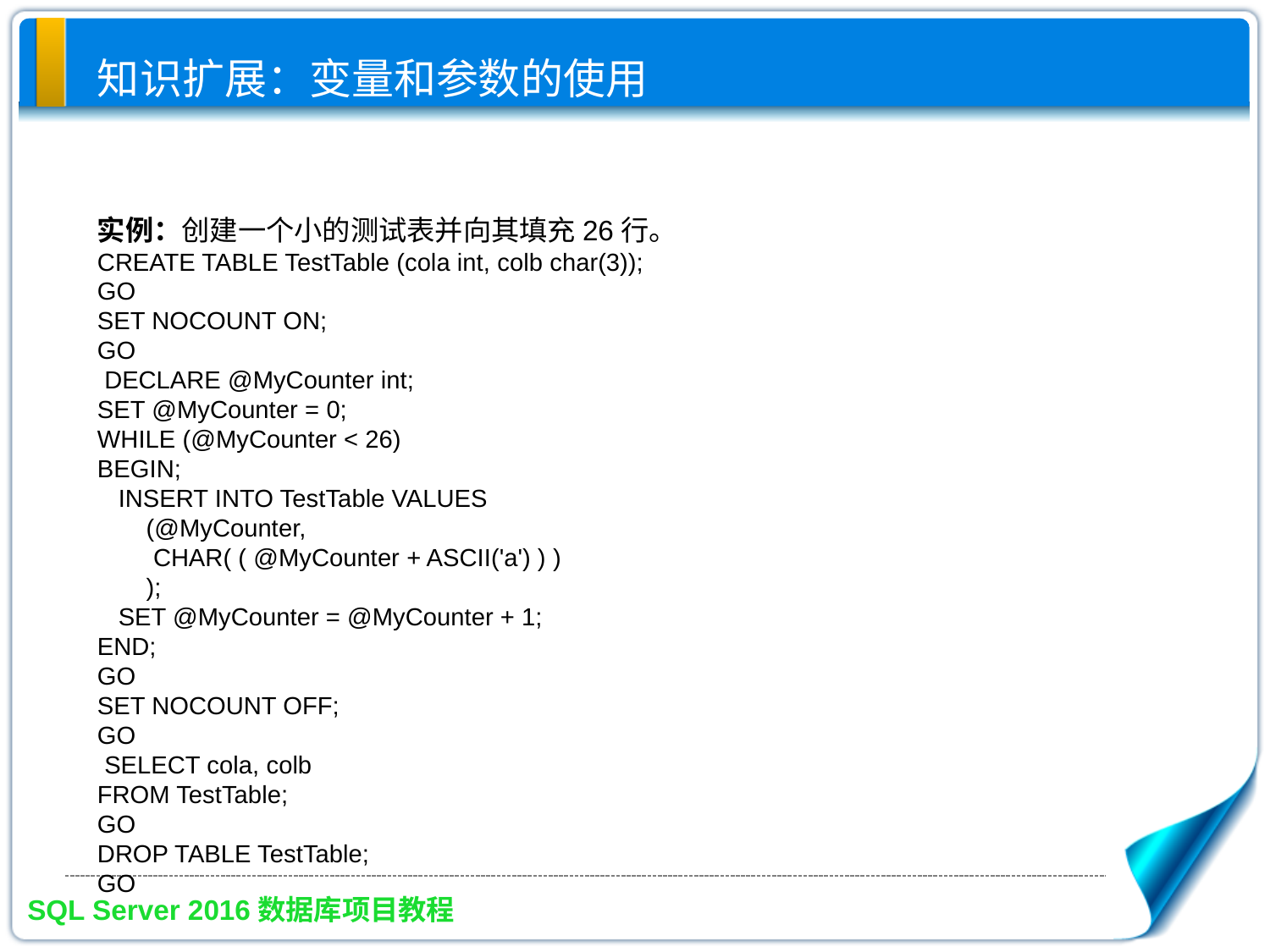

# 知识扩展：变量和参数的使用
实例：创建一个小的测试表并向其填充26行。
CREATE TABLE TestTable (cola int, colb char(3));
GO
SET NOCOUNT ON;
GO
 DECLARE @MyCounter int;
SET @MyCounter = 0;
WHILE (@MyCounter < 26)
BEGIN;
   INSERT INTO TestTable VALUES
       (@MyCounter,
        CHAR( ( @MyCounter + ASCII('a') ) )
       );
   SET @MyCounter = @MyCounter + 1;
END;
GO
SET NOCOUNT OFF;
GO
 SELECT cola, colb
FROM TestTable;
GO
DROP TABLE TestTable;
GO